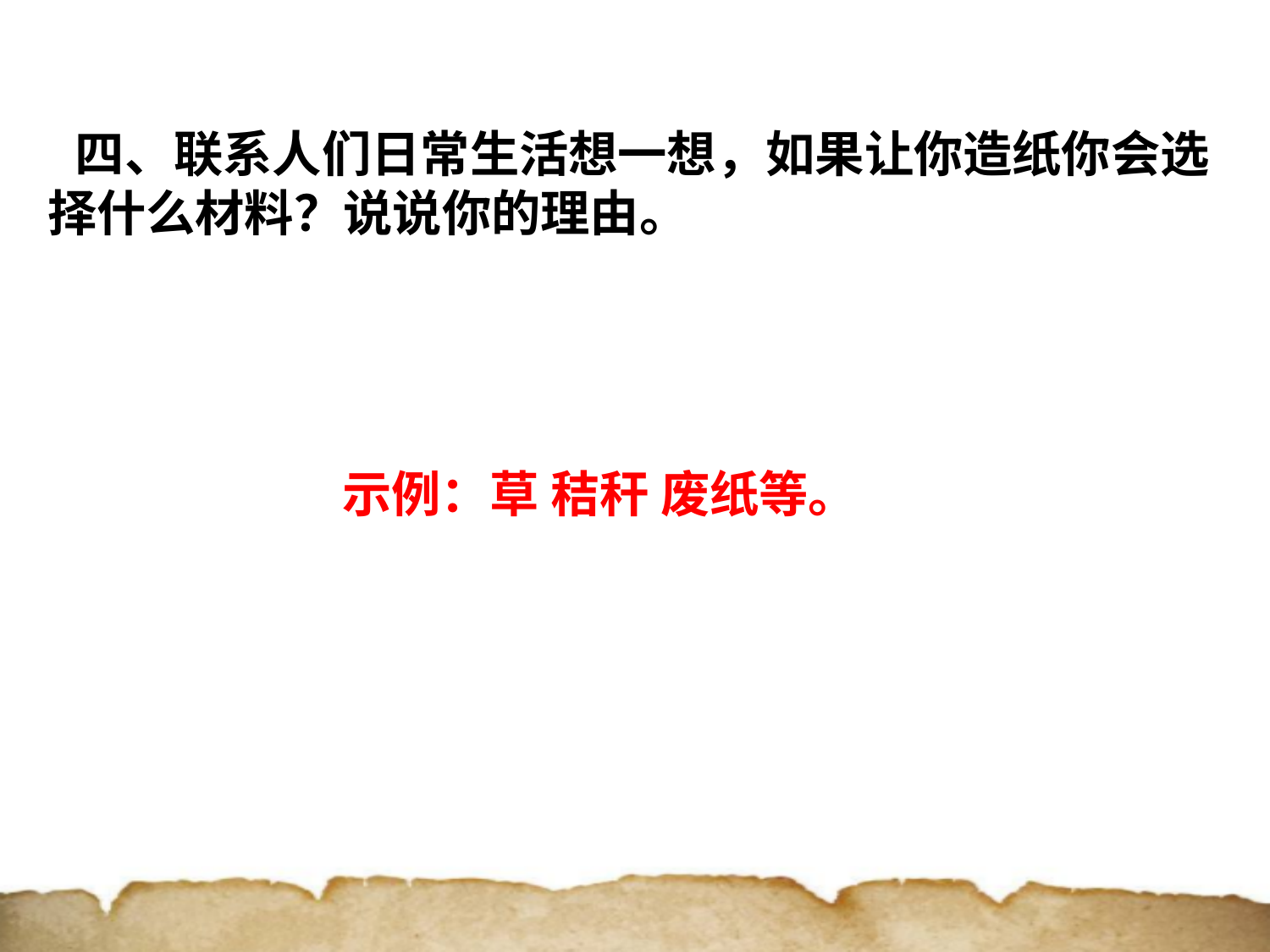

四、联系人们日常生活想一想，如果让你造纸你会选择什么材料？说说你的理由。
示例：草 秸秆 废纸等。